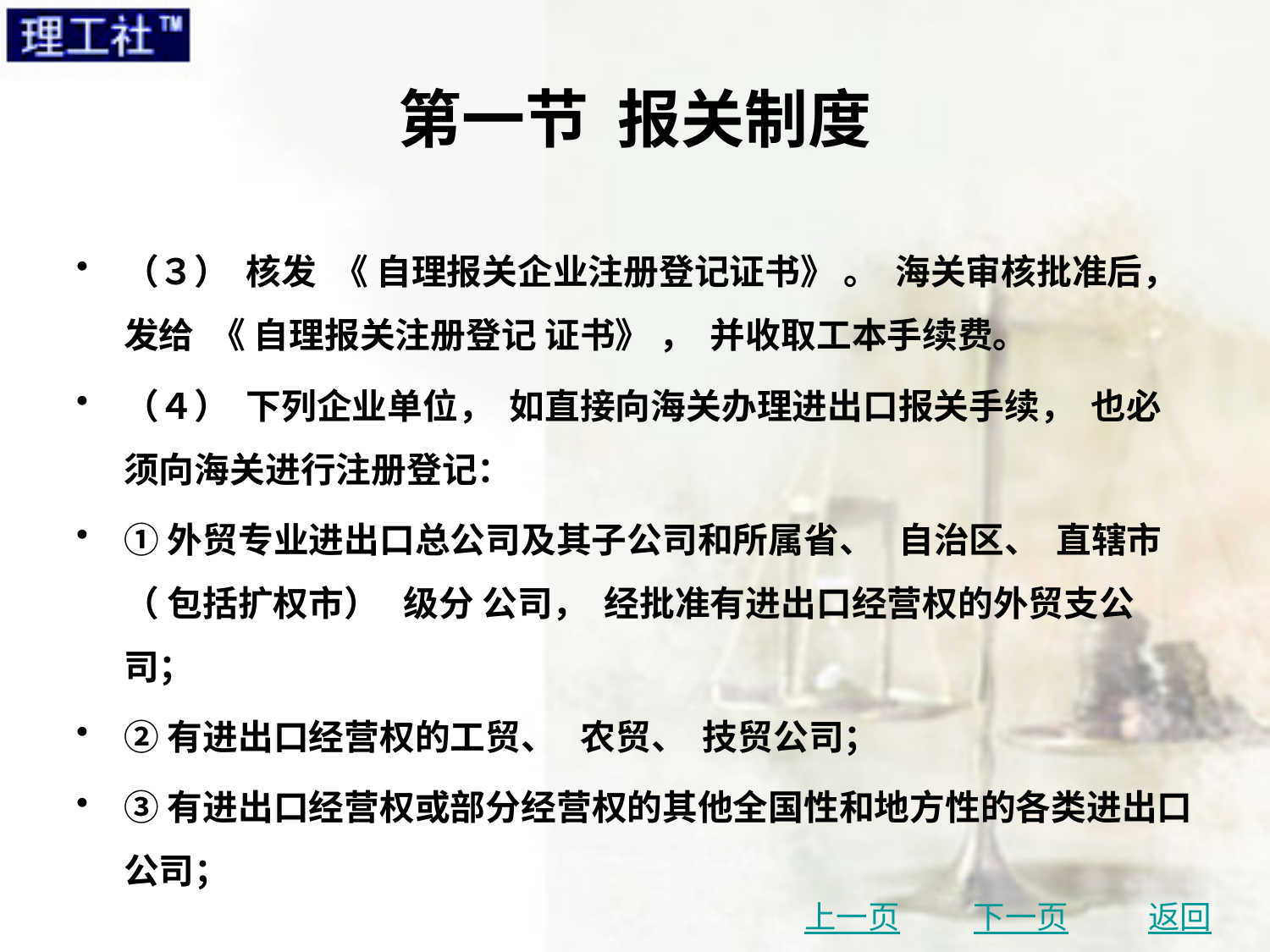

# 第一节  报关制度
（３）  核发  《 自理报关企业注册登记证书》 。  海关审核批准后，  发给  《 自理报关注册登记 证书》 ，  并收取工本手续费。
（４）  下列企业单位，  如直接向海关办理进出口报关手续，  也必须向海关进行注册登记：
①外贸专业进出口总公司及其子公司和所属省、   自治区、  直辖市  （ 包括扩权市）   级分 公司，  经批准有进出口经营权的外贸支公司；
②有进出口经营权的工贸、   农贸、  技贸公司；
③有进出口经营权或部分经营权的其他全国性和地方性的各类进出口公司；

上一页
下一页
返回